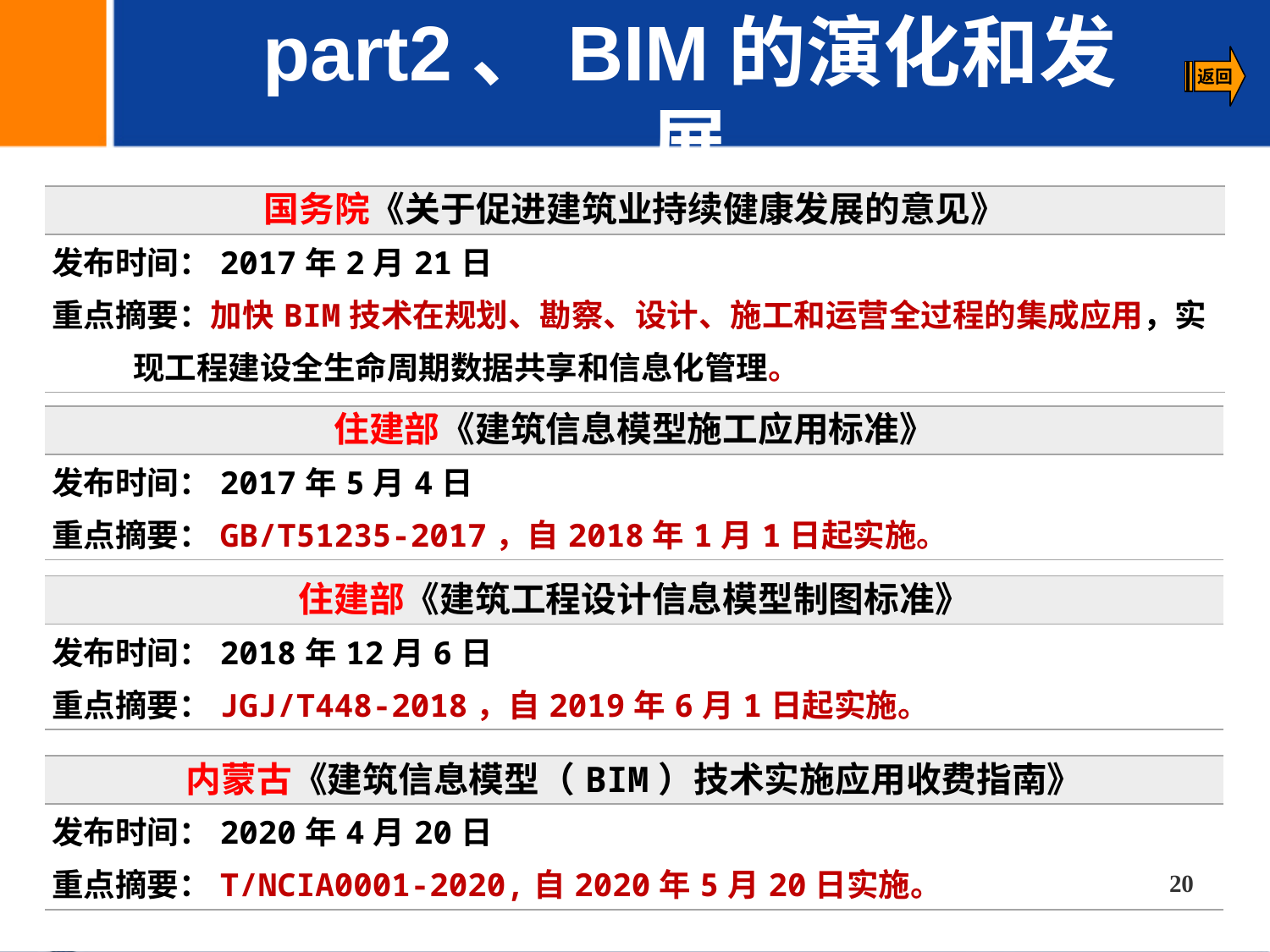

part2、BIM的演化和发展
| 国务院《关于促进建筑业持续健康发展的意见》 |
| --- |
| 发布时间：2017年2月21日 重点摘要：加快BIM技术在规划、勘察、设计、施工和运营全过程的集成应用，实 现工程建设全生命周期数据共享和信息化管理。 |
| 住建部《建筑信息模型施工应用标准》 |
| --- |
| 发布时间：2017年5月4日 重点摘要：GB/T51235-2017，自2018年1月1日起实施。 |
| 住建部《建筑工程设计信息模型制图标准》 |
| --- |
| 发布时间：2018年12月6日 重点摘要：JGJ/T448-2018，自2019年6月1日起实施。 |
| 内蒙古《建筑信息模型（BIM）技术实施应用收费指南》 |
| --- |
| 发布时间：2020年4月20日 重点摘要：T/NCIA0001-2020,自2020年5月20日实施。 |
20